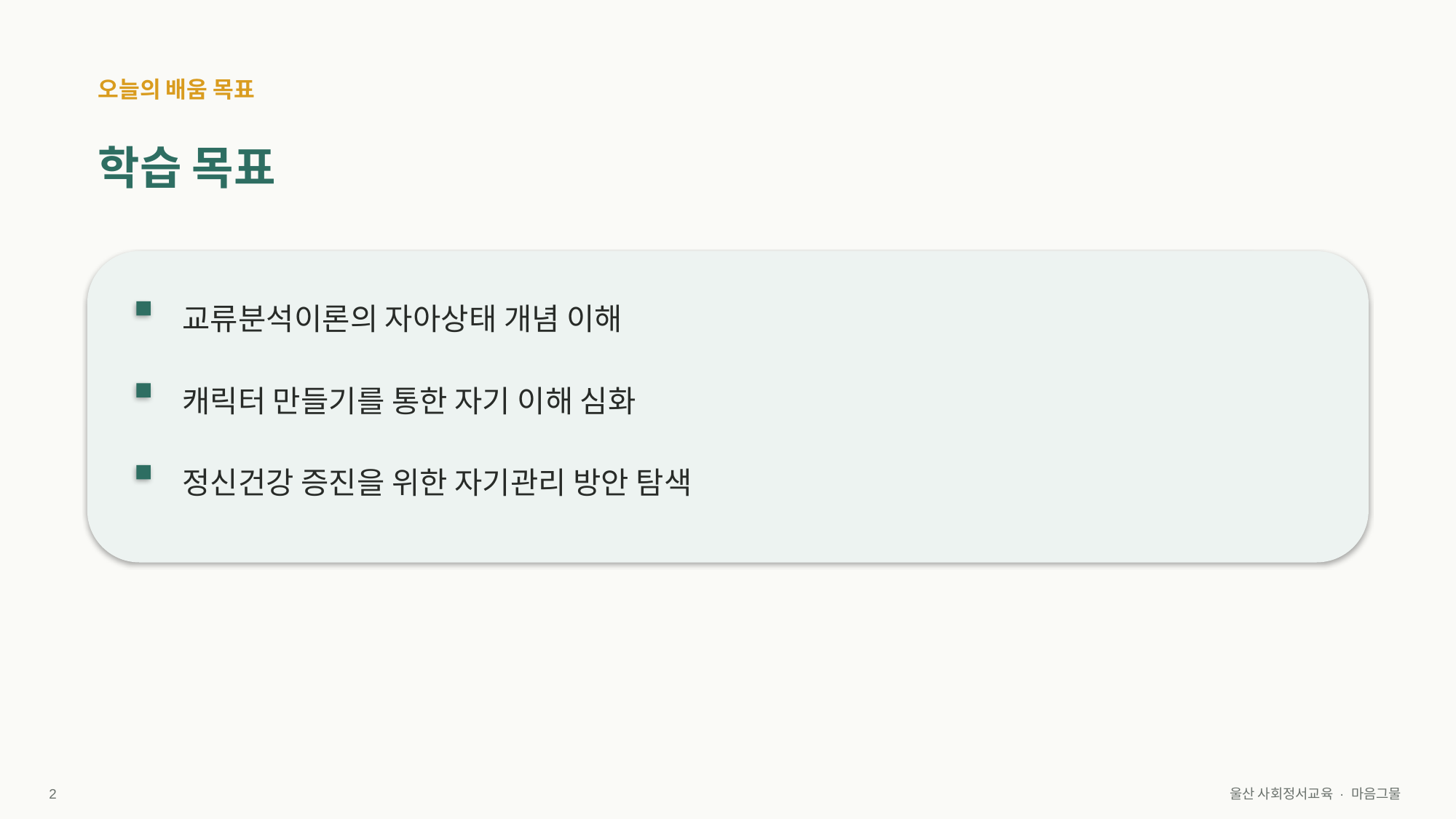

오늘의 배움 목표
학습 목표

교류분석이론의 자아상태 개념 이해

캐릭터 만들기를 통한 자기 이해 심화

정신건강 증진을 위한 자기관리 방안 탐색

2
울산 사회정서교육 · 마음그물